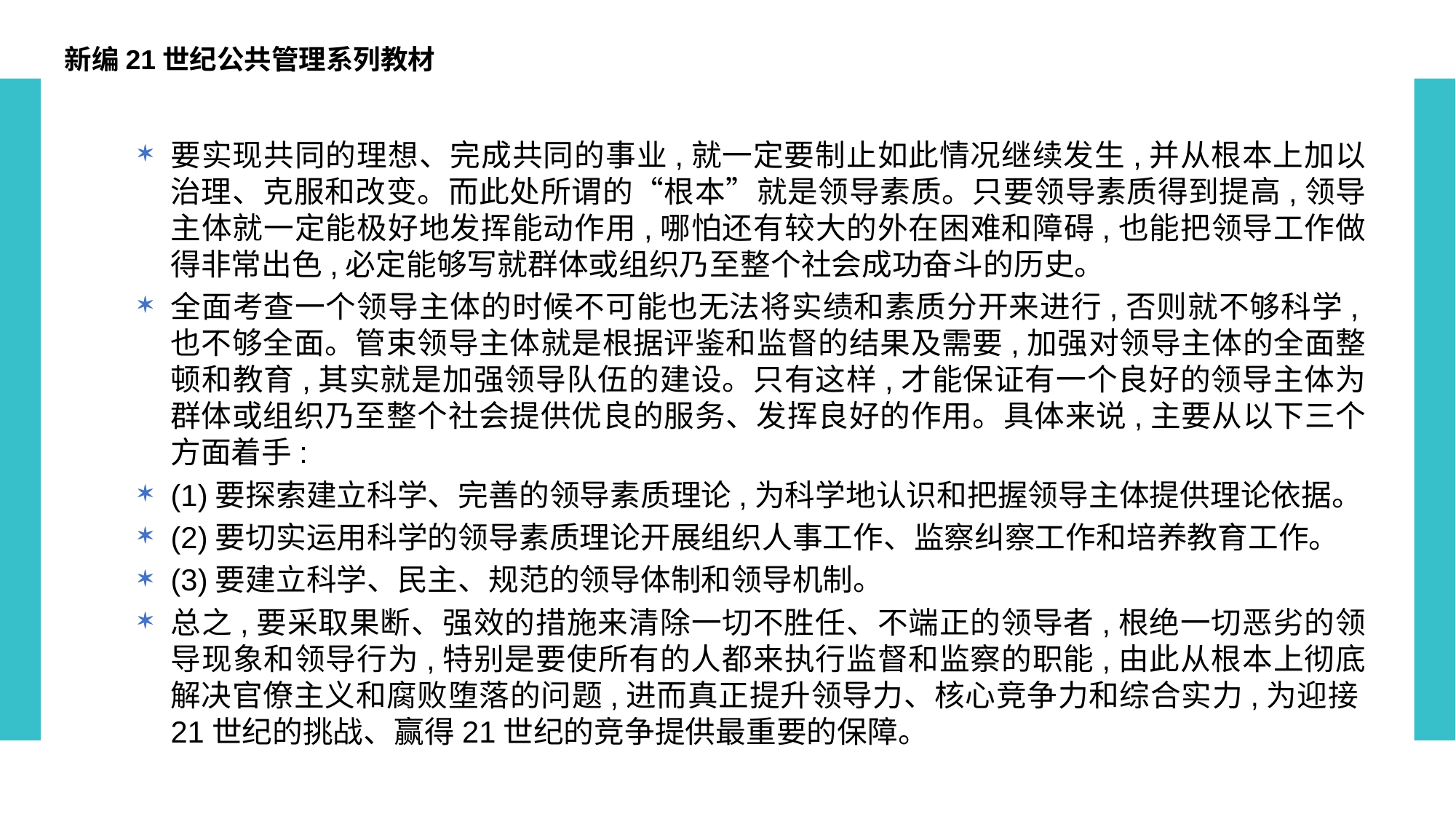

新编21世纪公共管理系列教材
要实现共同的理想、完成共同的事业,就一定要制止如此情况继续发生,并从根本上加以治理、克服和改变。而此处所谓的“根本”就是领导素质。只要领导素质得到提高,领导主体就一定能极好地发挥能动作用,哪怕还有较大的外在困难和障碍,也能把领导工作做得非常出色,必定能够写就群体或组织乃至整个社会成功奋斗的历史。
全面考查一个领导主体的时候不可能也无法将实绩和素质分开来进行,否则就不够科学,也不够全面。管束领导主体就是根据评鉴和监督的结果及需要,加强对领导主体的全面整顿和教育,其实就是加强领导队伍的建设。只有这样,才能保证有一个良好的领导主体为群体或组织乃至整个社会提供优良的服务、发挥良好的作用。具体来说,主要从以下三个方面着手:
(1)要探索建立科学、完善的领导素质理论,为科学地认识和把握领导主体提供理论依据。
(2)要切实运用科学的领导素质理论开展组织人事工作、监察纠察工作和培养教育工作。
(3)要建立科学、民主、规范的领导体制和领导机制。
总之,要采取果断、强效的措施来清除一切不胜任、不端正的领导者,根绝一切恶劣的领导现象和领导行为,特别是要使所有的人都来执行监督和监察的职能,由此从根本上彻底解决官僚主义和腐败堕落的问题,进而真正提升领导力、核心竞争力和综合实力,为迎接21世纪的挑战、赢得21世纪的竞争提供最重要的保障。